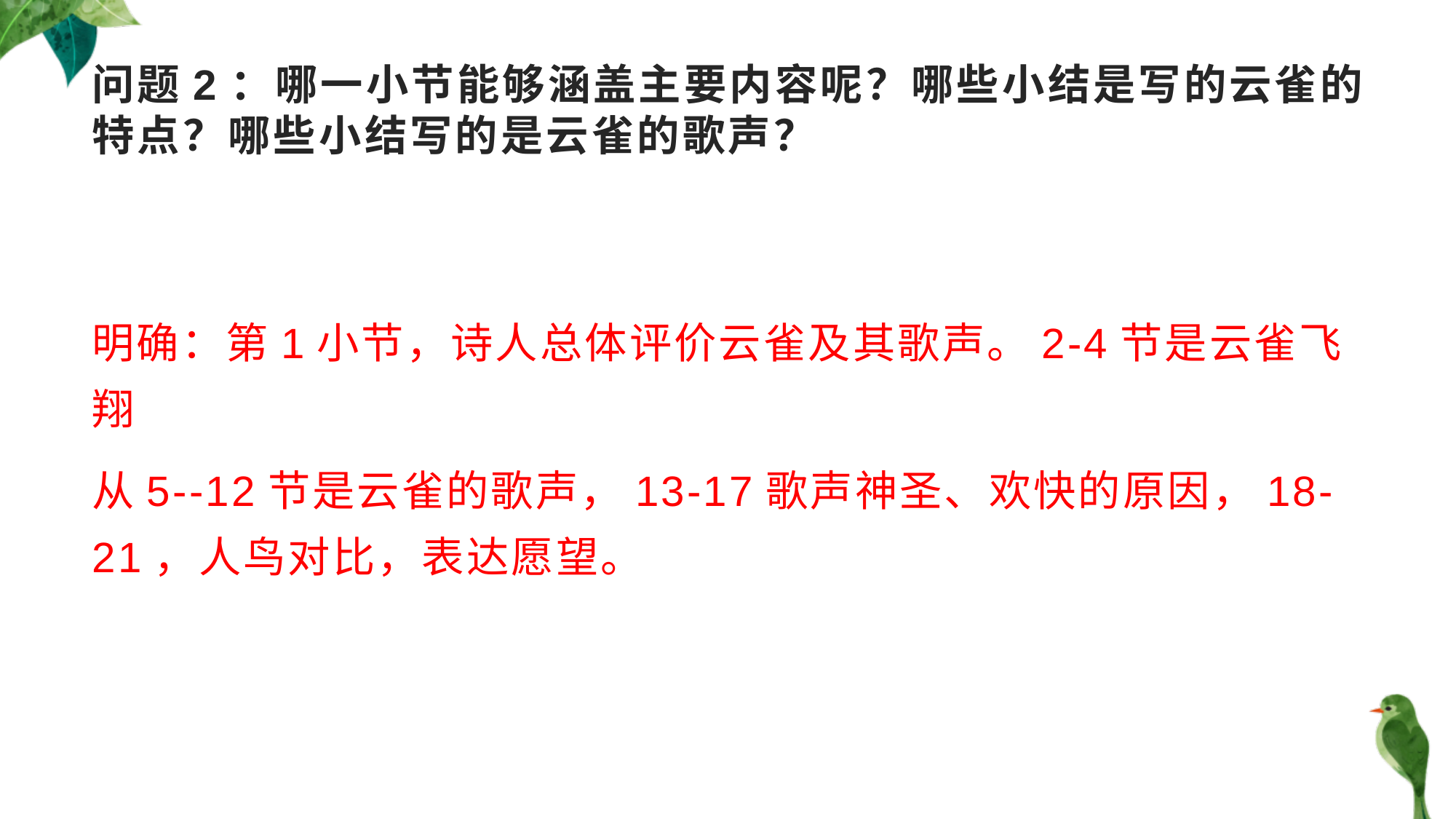

# 问题2：哪一小节能够涵盖主要内容呢？哪些小结是写的云雀的特点？哪些小结写的是云雀的歌声？

明确：第1小节，诗人总体评价云雀及其歌声。2-4节是云雀飞翔
从5--12节是云雀的歌声，13-17歌声神圣、欢快的原因，18-21，人鸟对比，表达愿望。